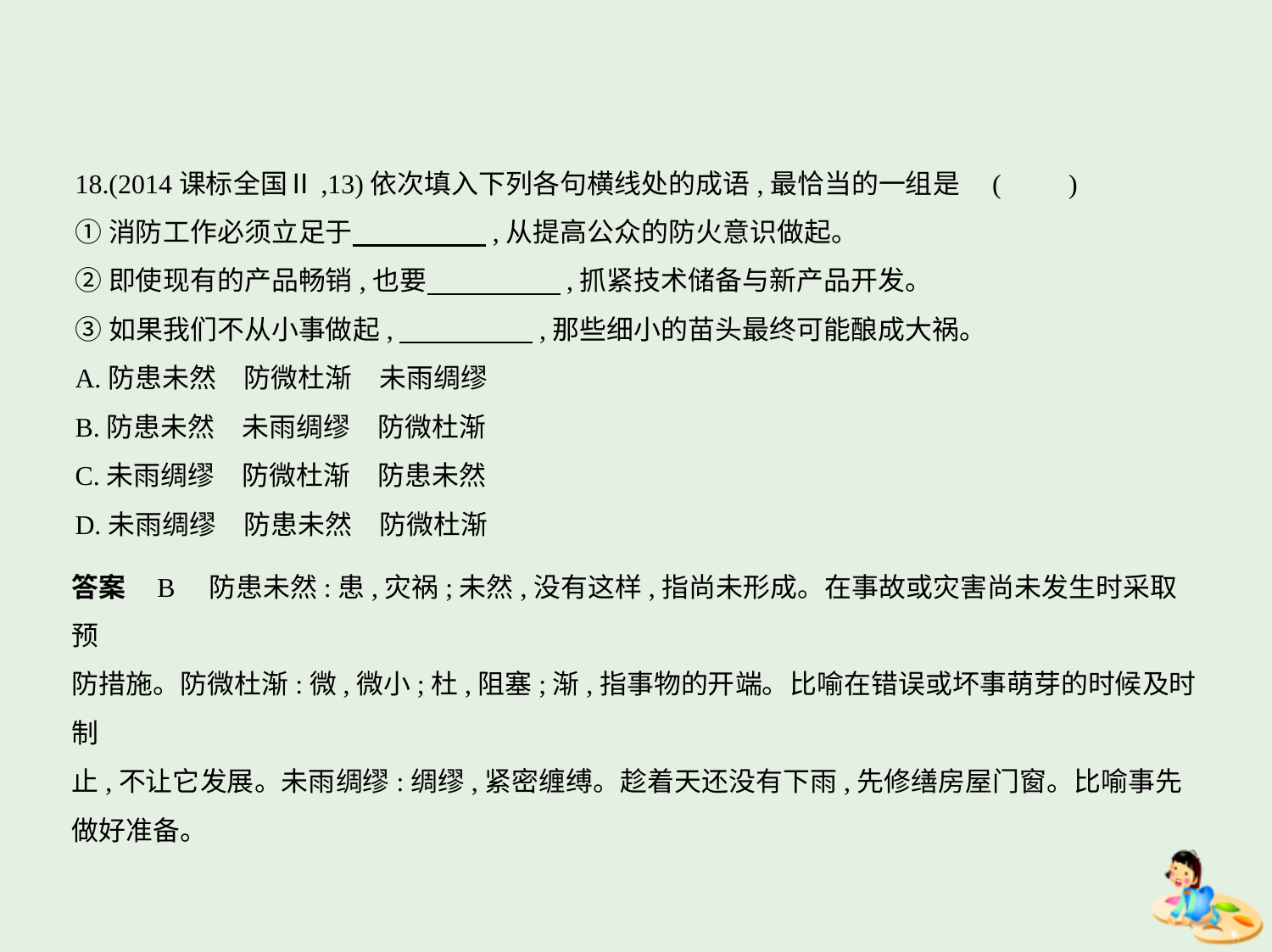

18.(2014课标全国Ⅱ,13)依次填入下列各句横线处的成语,最恰当的一组是 (　　)
①消防工作必须立足于　　　　    ,从提高公众的防火意识做起。
②即使现有的产品畅销,也要　　　　    ,抓紧技术储备与新产品开发。
③如果我们不从小事做起,　　　　    ,那些细小的苗头最终可能酿成大祸。
A.防患未然　防微杜渐　未雨绸缪
B.防患未然　未雨绸缪　防微杜渐
C.未雨绸缪　防微杜渐　防患未然
D.未雨绸缪　防患未然　防微杜渐
答案    B　防患未然:患,灾祸;未然,没有这样,指尚未形成。在事故或灾害尚未发生时采取预
防措施。防微杜渐:微,微小;杜,阻塞;渐,指事物的开端。比喻在错误或坏事萌芽的时候及时制
止,不让它发展。未雨绸缪:绸缪,紧密缠缚。趁着天还没有下雨,先修缮房屋门窗。比喻事先
做好准备。